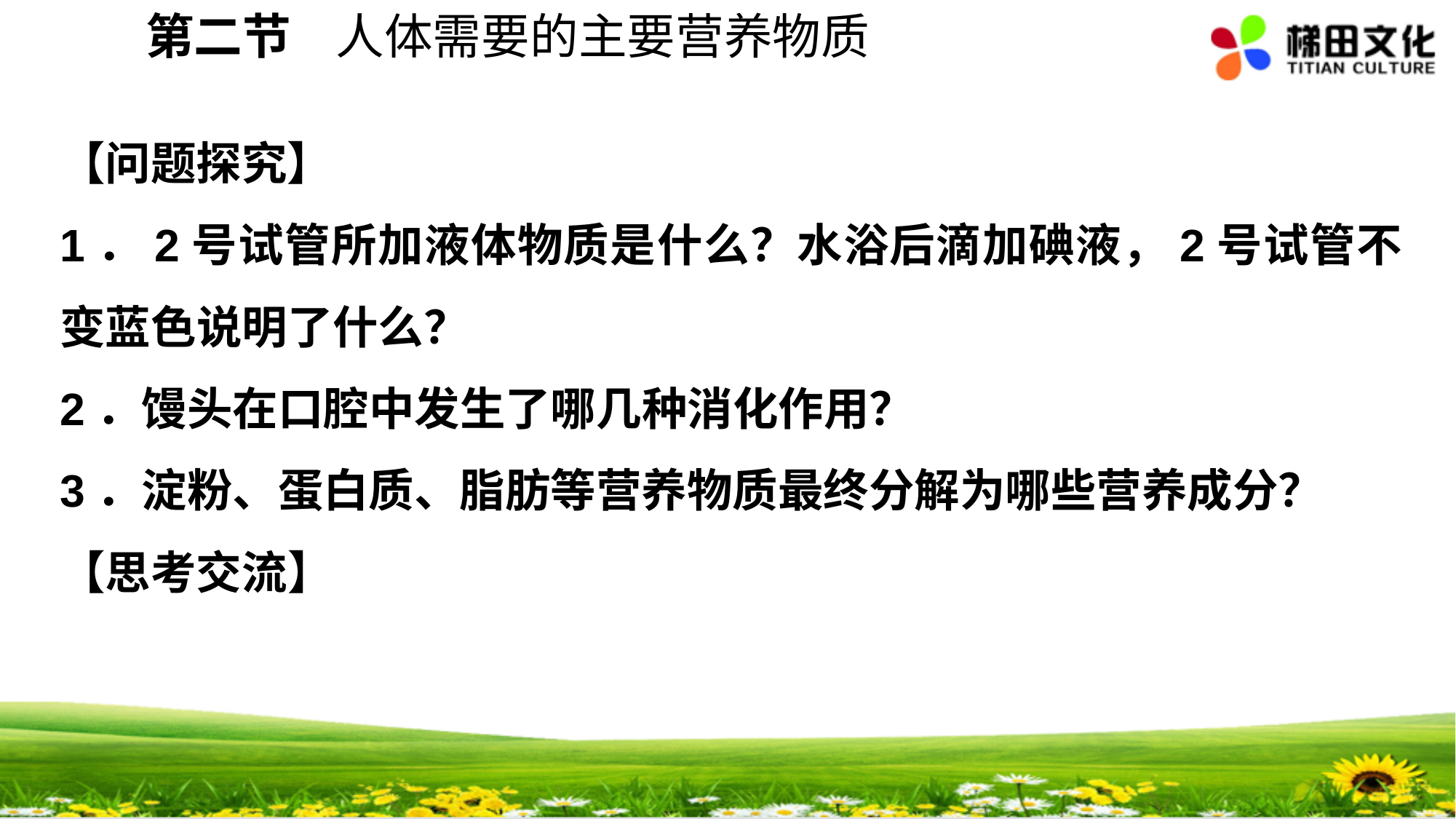

第二节    人体需要的主要营养物质
【问题探究】
1．2号试管所加液体物质是什么？水浴后滴加碘液，2号试管不变蓝色说明了什么？
2．馒头在口腔中发生了哪几种消化作用？
3．淀粉、蛋白质、脂肪等营养物质最终分解为哪些营养成分？
【思考交流】